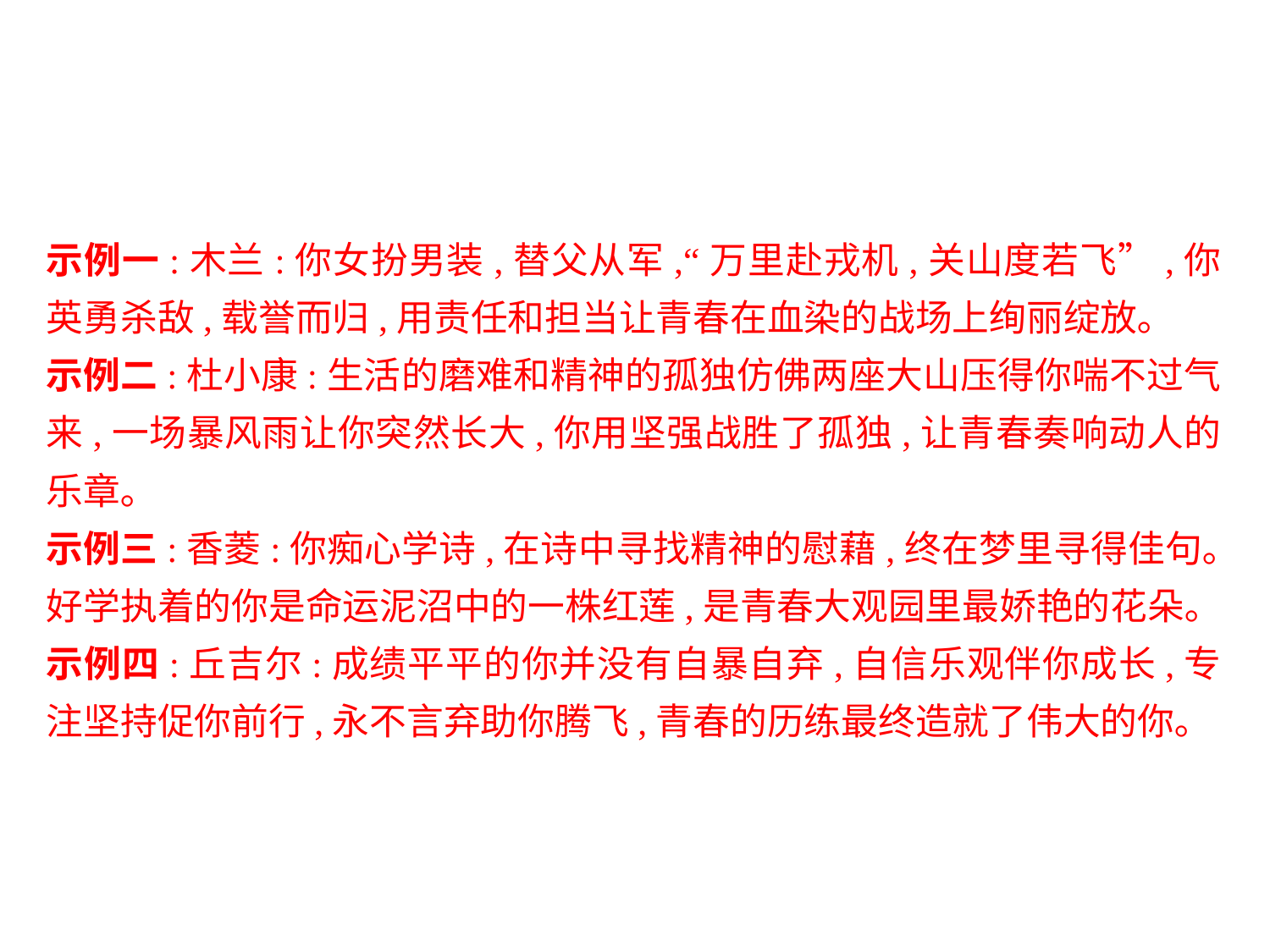

示例一:木兰:你女扮男装,替父从军,“万里赴戎机,关山度若飞”,你英勇杀敌,载誉而归,用责任和担当让青春在血染的战场上绚丽绽放｡
示例二:杜小康:生活的磨难和精神的孤独仿佛两座大山压得你喘不过气来,一场暴风雨让你突然长大,你用坚强战胜了孤独,让青春奏响动人的乐章｡
示例三:香菱:你痴心学诗,在诗中寻找精神的慰藉,终在梦里寻得佳句｡好学执着的你是命运泥沼中的一株红莲,是青春大观园里最娇艳的花朵｡
示例四:丘吉尔:成绩平平的你并没有自暴自弃,自信乐观伴你成长,专注坚持促你前行,永不言弃助你腾飞,青春的历练最终造就了伟大的你｡